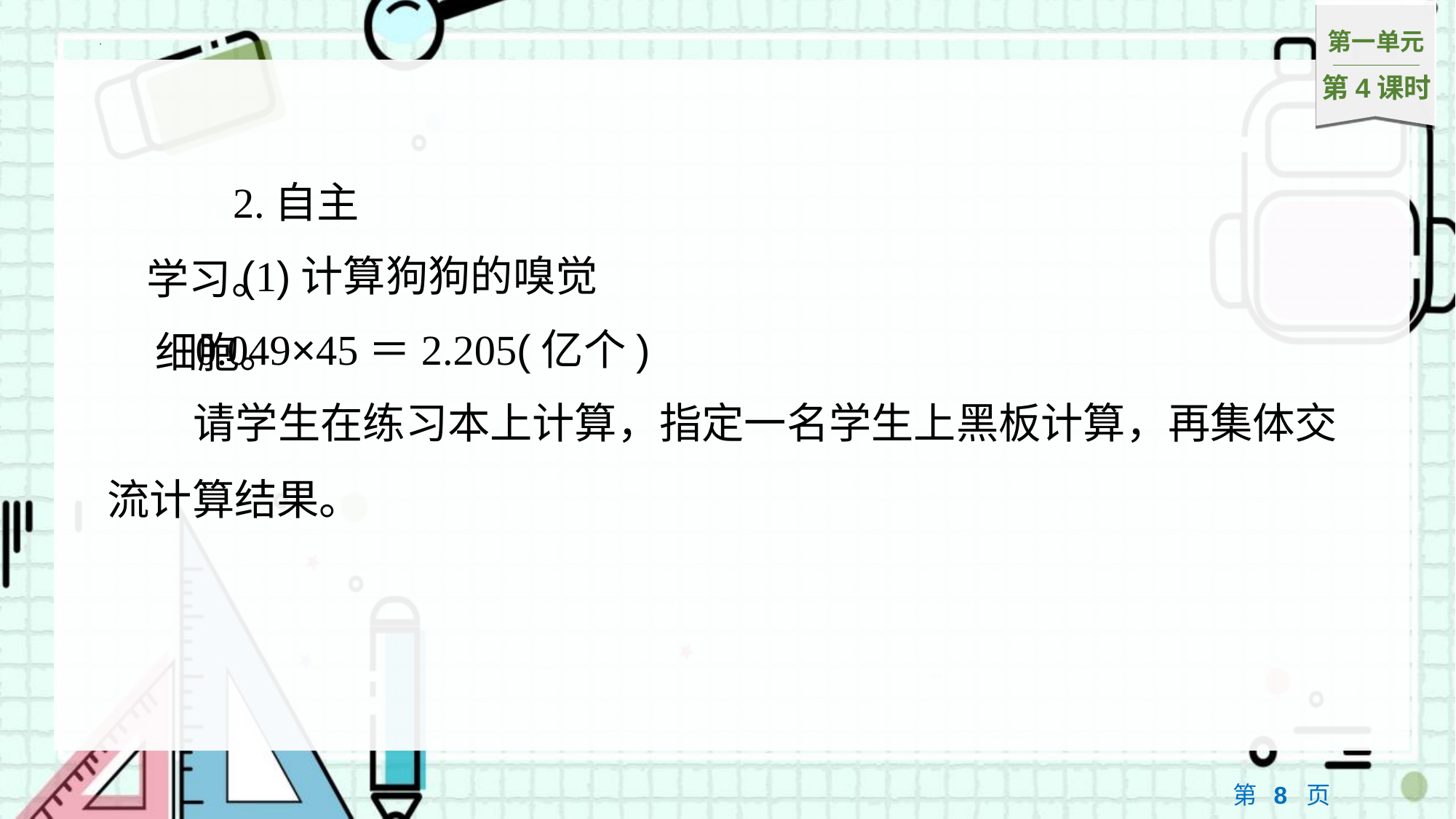

2.自主学习。
(1)计算狗狗的嗅觉细胞。
　　0.049×45＝2.205(亿个)
请学生在练习本上计算，指定一名学生上黑板计算，再集体交流计算结果。